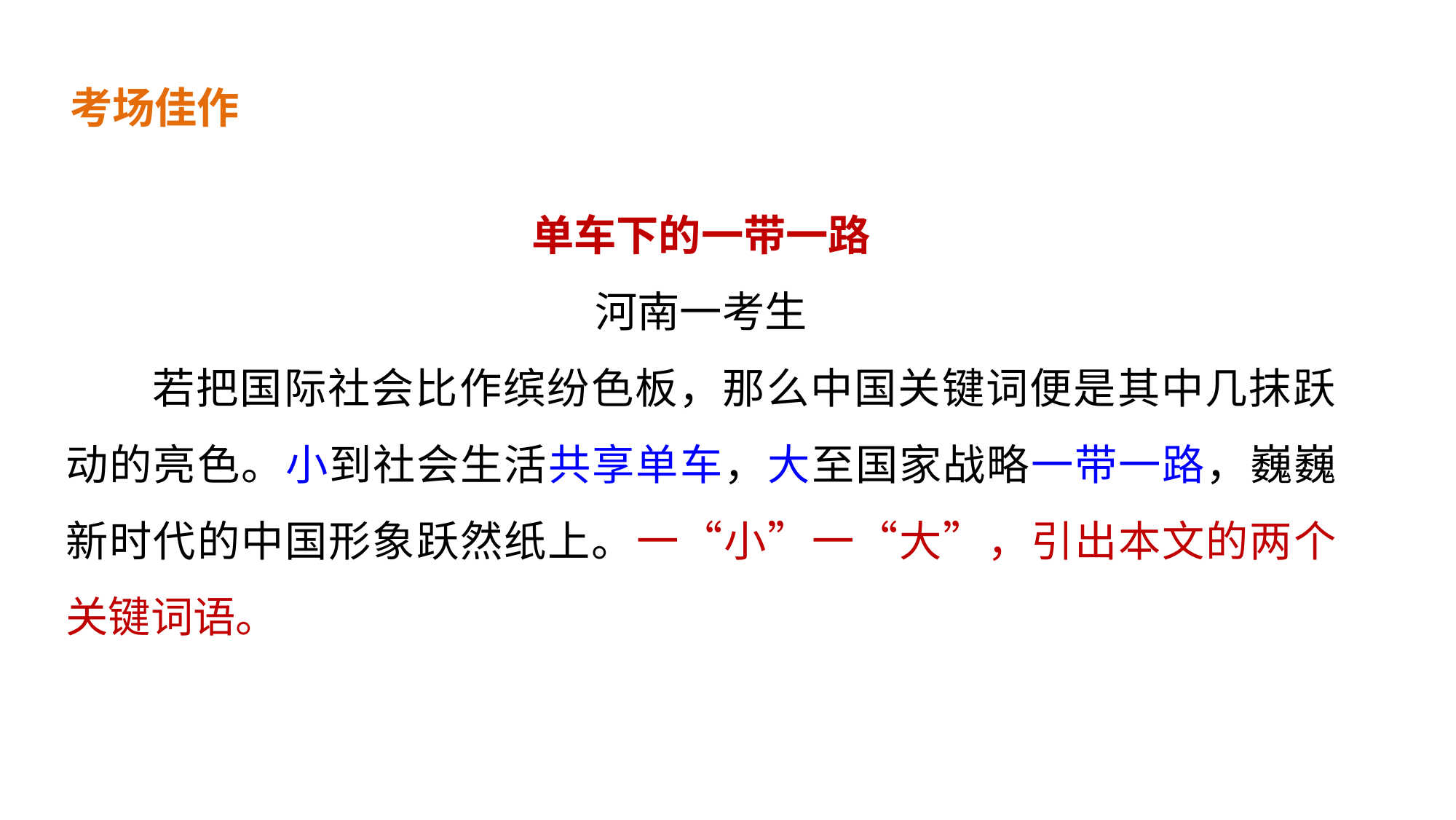

考场佳作
单车下的一带一路
河南一考生
若把国际社会比作缤纷色板，那么中国关键词便是其中几抹跃动的亮色。小到社会生活共享单车，大至国家战略一带一路，巍巍新时代的中国形象跃然纸上。一“小”一“大”，引出本文的两个关键词语。